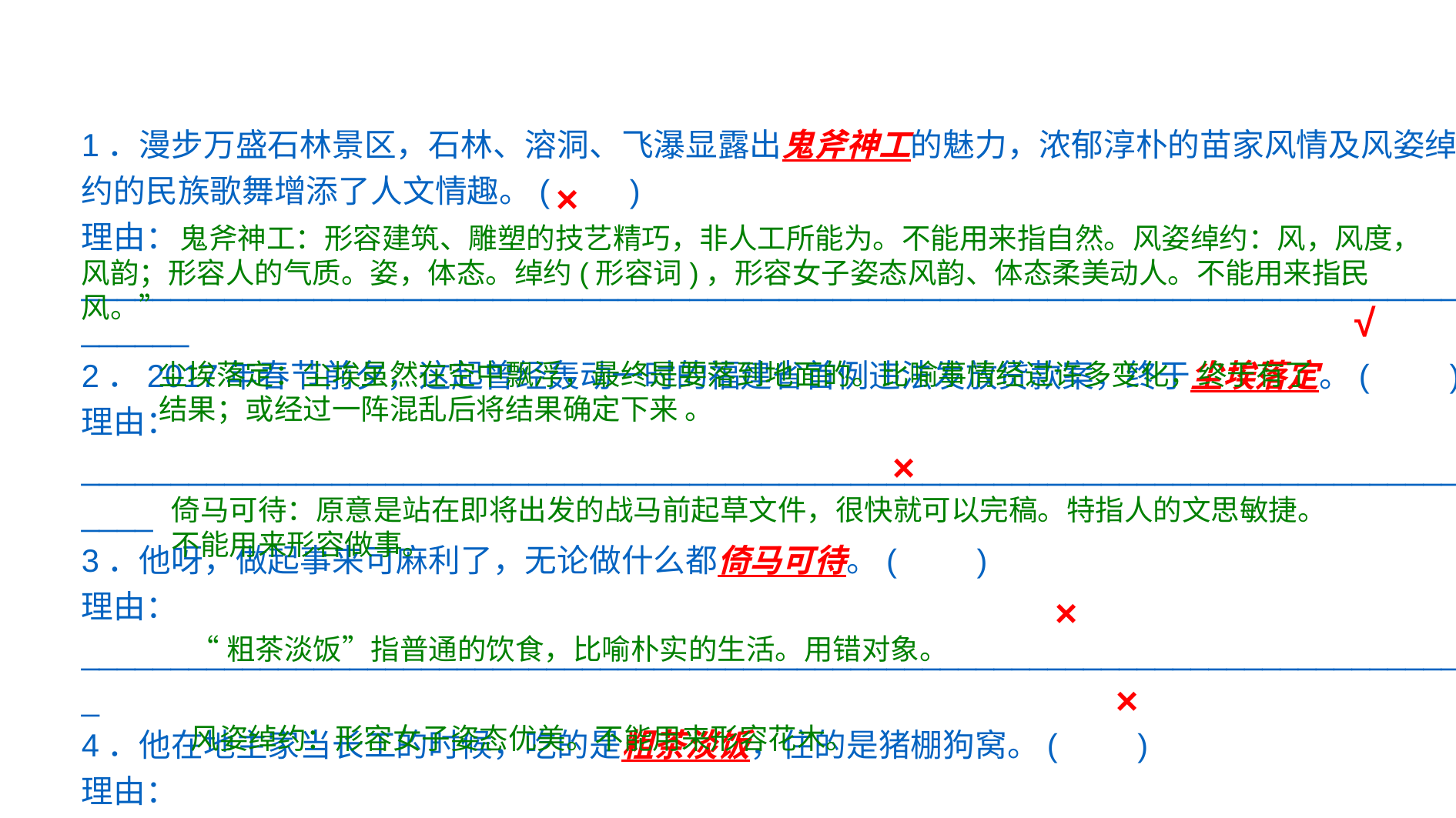

1．漫步万盛石林景区，石林、溶洞、飞瀑显露出鬼斧神工的魅力，浓郁淳朴的苗家风情及风姿绰约的民族歌舞增添了人文情趣。(　　)
理由：
___________________________________________________________________________________
2．2017年春节前夕，这起曾经轰动一时的福建省首例违法发放贷款案，终于尘埃落定。(　　)
理由：
_________________________________________________________________________________
3．他呀，做起事来可麻利了，无论做什么都倚马可待。(　　)
理由：
______________________________________________________________________________
4．他在地主家当长工的时候，吃的是粗茶淡饭，住的是猪棚狗窝。(　　)
理由：________________________________________________________________________
5．公园里摆放的各种盆栽菊花，姹紫嫣红，微风一吹，更是风姿绰约。(　　)
理由：________________________________________________________________________

×
              鬼斧神工：形容建筑、雕塑的技艺精巧，非人工所能为。不能用来指自然。风姿绰约：风，风度，风韵；形容人的气质。姿，体态。绰约(形容词)，形容女子姿态风韵、体态柔美动人。不能用来指民风。”
√
尘埃落定：尘埃虽然在空中飘浮，最终是要落到地面的。比喻事情经过许多变化，终于有了结果；或经过一阵混乱后将结果确定下来 。
×
倚马可待：原意是站在即将出发的战马前起草文件，很快就可以完稿。特指人的文思敏捷。不能用来形容做事。
×
“粗茶淡饭”指普通的饮食，比喻朴实的生活。用错对象。
×
风姿绰约：形容女子姿态优美。不能用来形容花木。